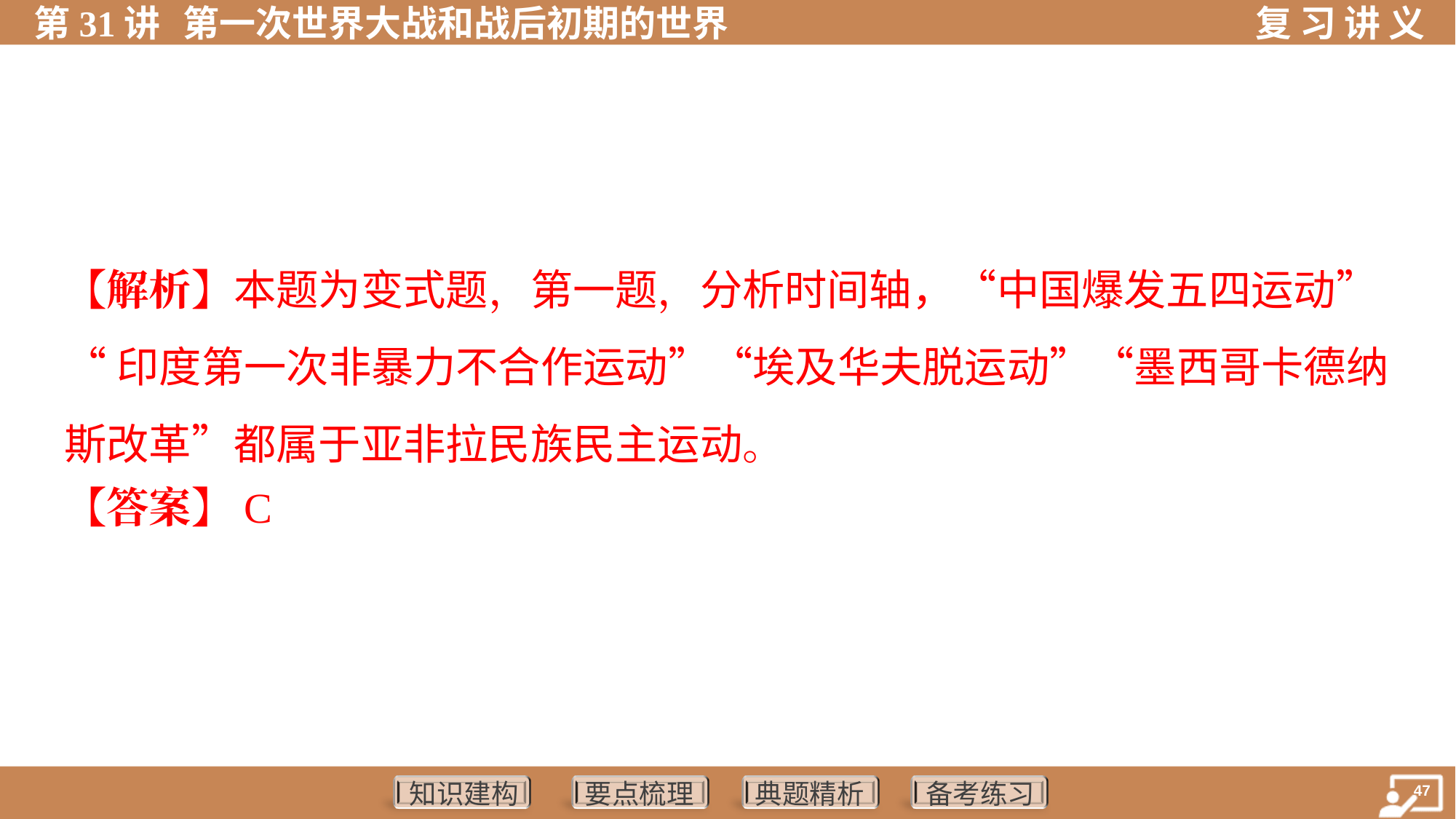

【解析】本题为变式题，第一题，分析时间轴，“中国爆发五四运动”
“印度第一次非暴力不合作运动”“埃及华夫脱运动”“墨西哥卡德纳
斯改革”都属于亚非拉民族民主运动。
【答案】C